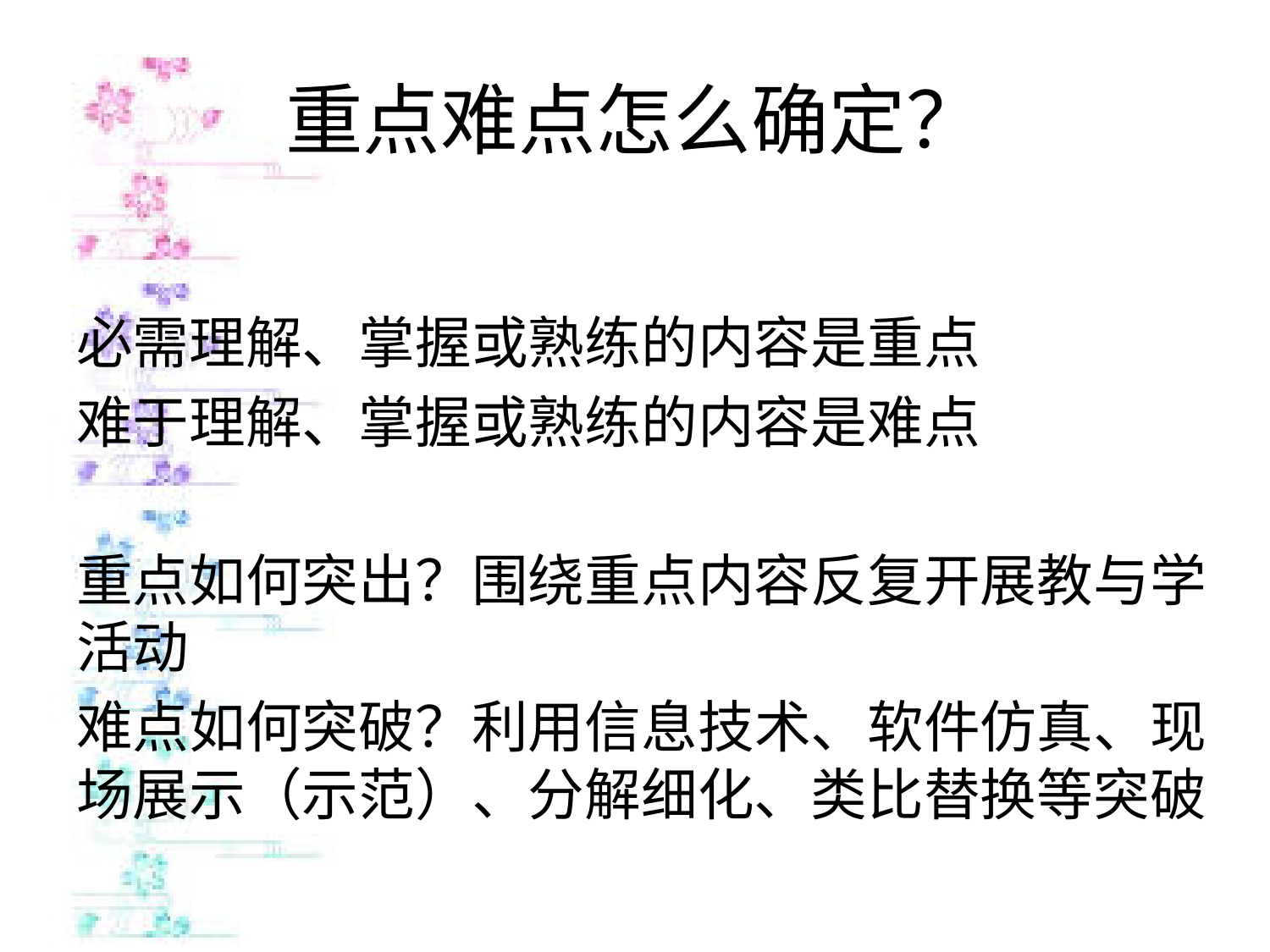

# 重点难点怎么确定？

必需理解、掌握或熟练的内容是重点
难于理解、掌握或熟练的内容是难点

重点如何突出？围绕重点内容反复开展教与学活动
难点如何突破？利用信息技术、软件仿真、现场展示（示范）、分解细化、类比替换等突破